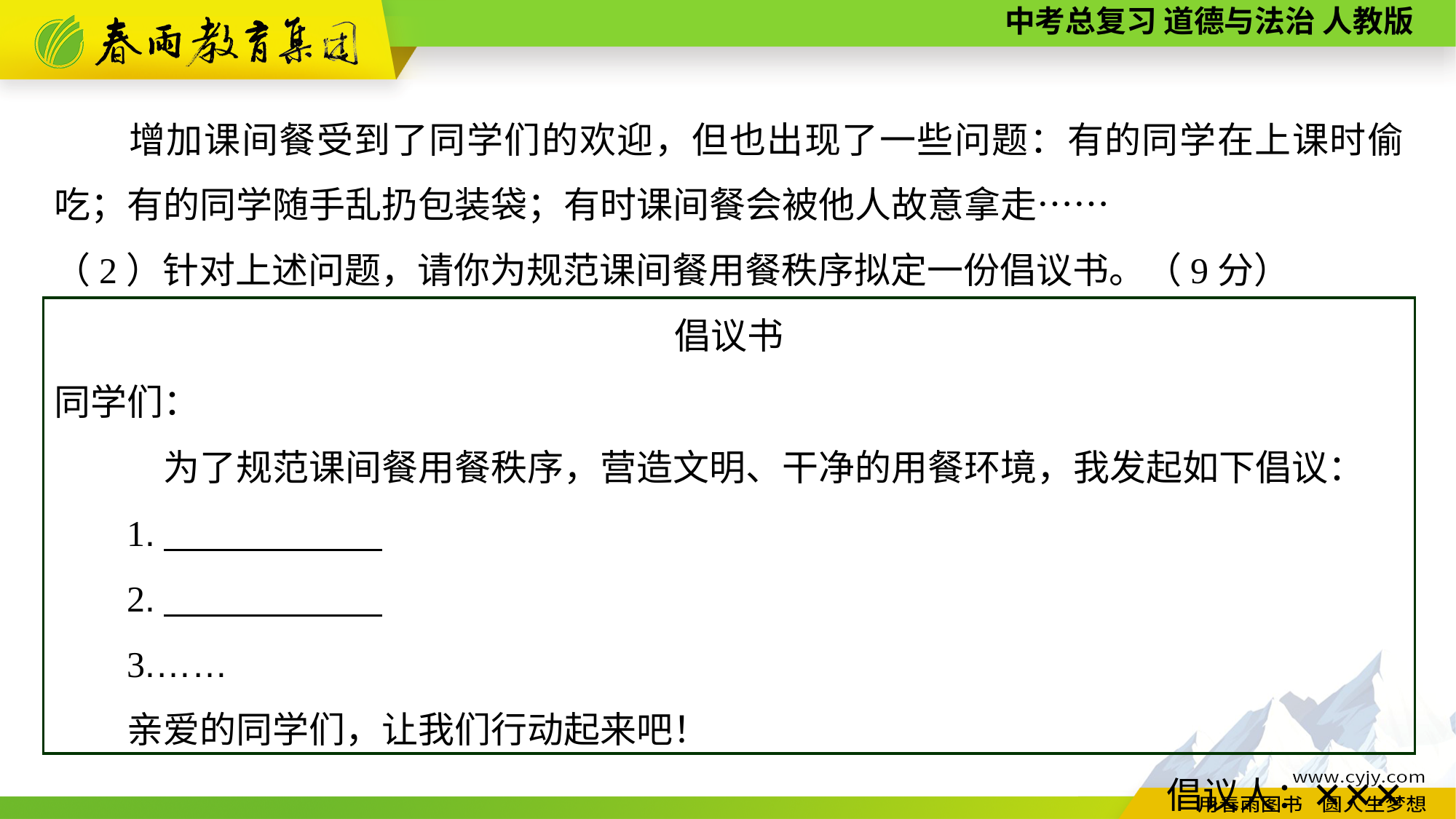

增加课间餐受到了同学们的欢迎，但也出现了一些问题：有的同学在上课时偷吃；有的同学随手乱扔包装袋；有时课间餐会被他人故意拿走……
（2）针对上述问题，请你为规范课间餐用餐秩序拟定一份倡议书。（9分）
倡议书
同学们：
为了规范课间餐用餐秩序，营造文明、干净的用餐环境，我发起如下倡议：
1.
2.
3.……
亲爱的同学们，让我们行动起来吧！
倡议人：✕✕✕
2026年✕✕月✕✕日